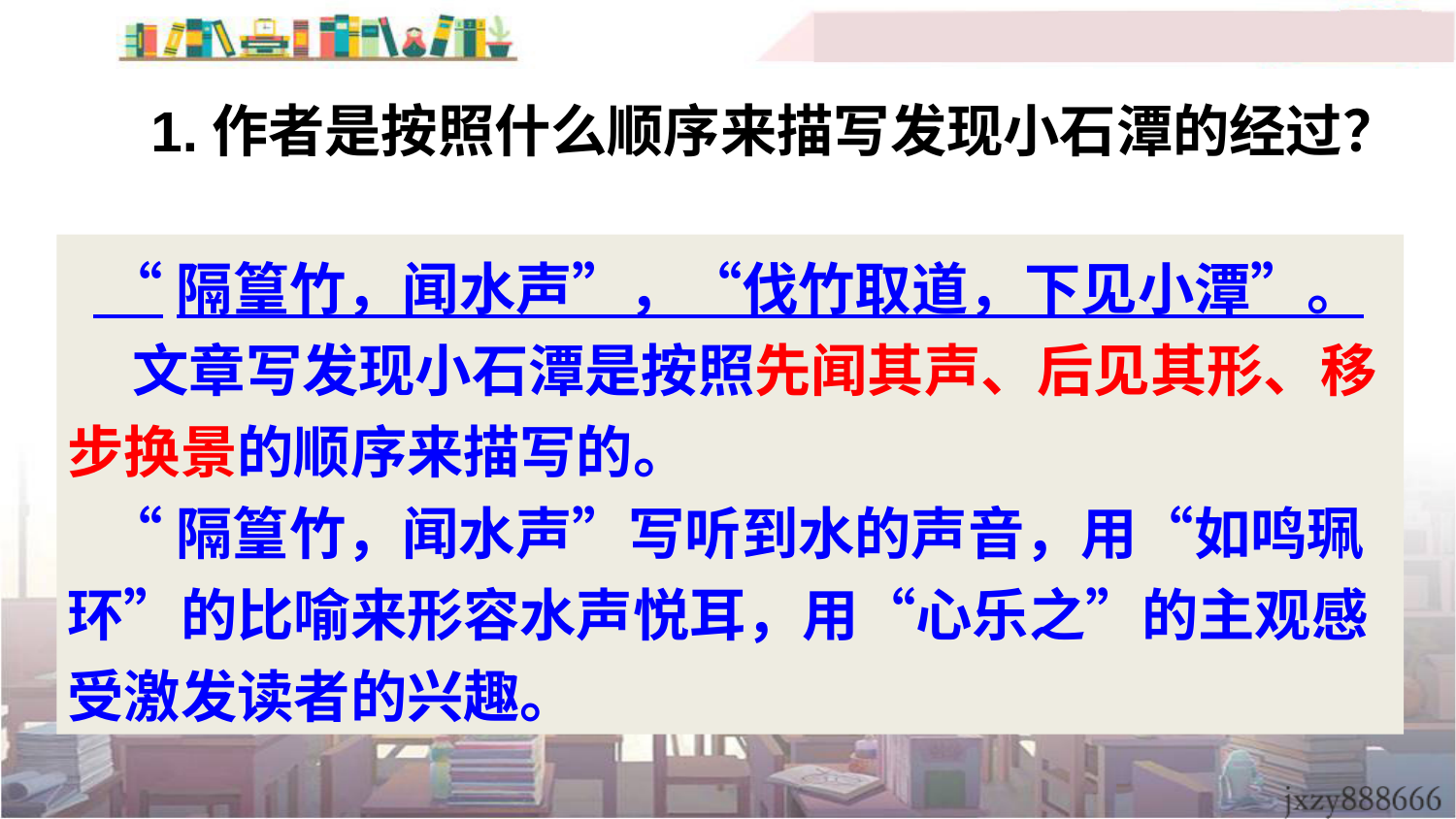

1.作者是按照什么顺序来描写发现小石潭的经过？
   “隔篁竹，闻水声”，“伐竹取道，下见小潭”。
    文章写发现小石潭是按照先闻其声、后见其形、移步换景的顺序来描写的。
   “隔篁竹，闻水声”写听到水的声音，用“如鸣珮环”的比喻来形容水声悦耳，用“心乐之”的主观感受激发读者的兴趣。